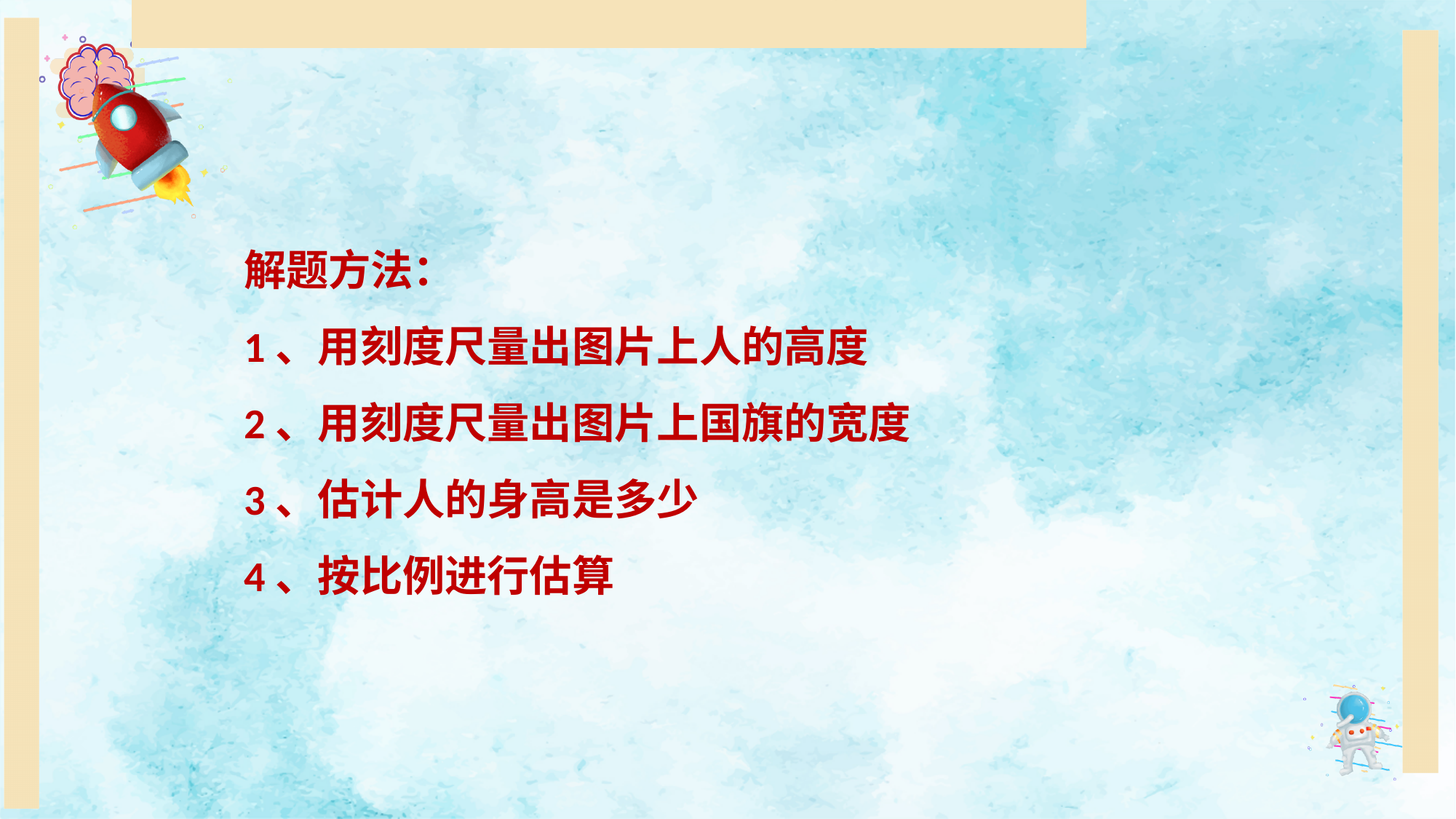

解题方法：
1、用刻度尺量出图片上人的高度
2、用刻度尺量出图片上国旗的宽度
3、估计人的身高是多少
4、按比例进行估算